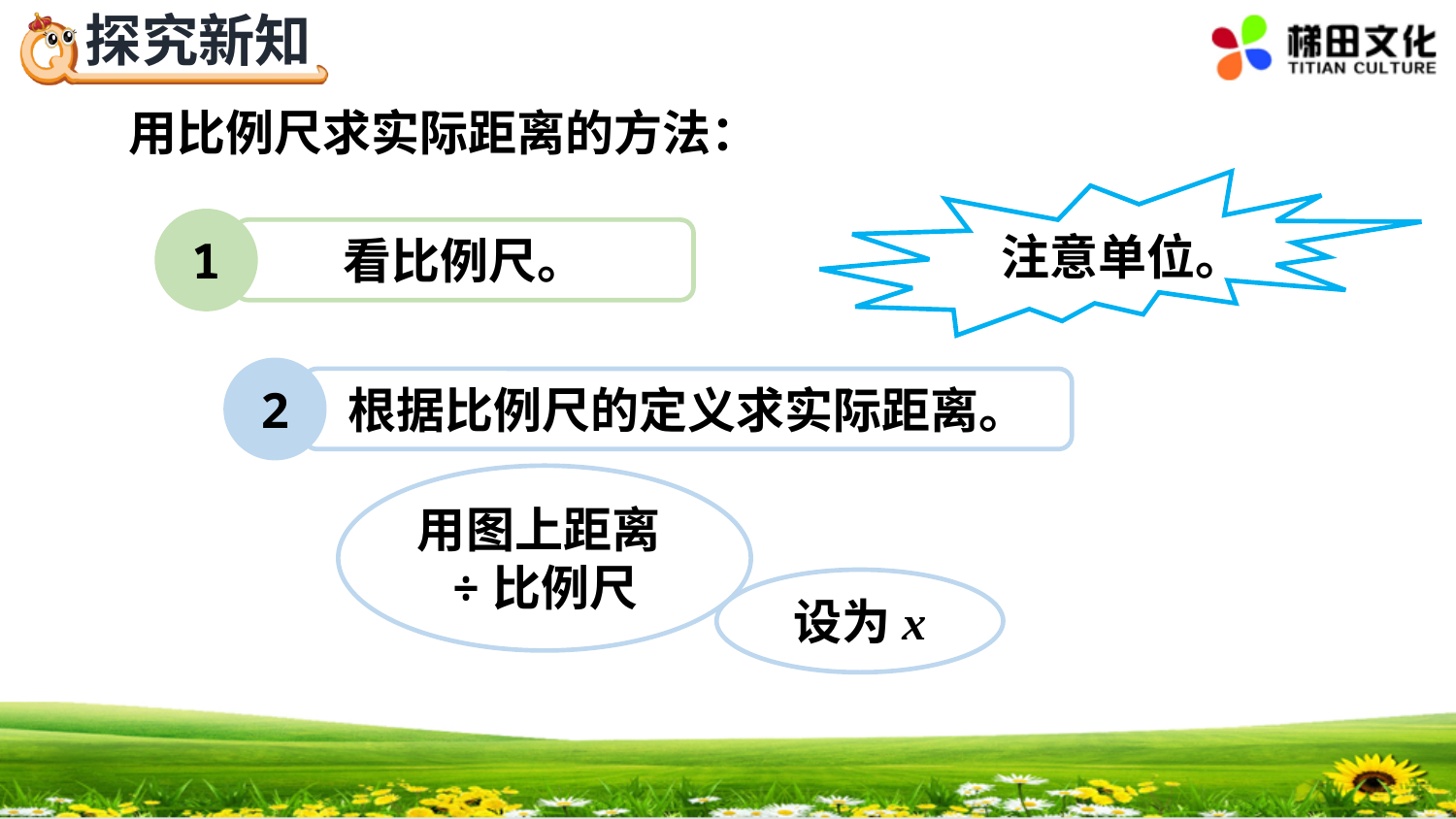

用比例尺求实际距离的方法：
注意单位。
1
看比例尺。
2
根据比例尺的定义求实际距离。
用图上距离÷比例尺
设为x